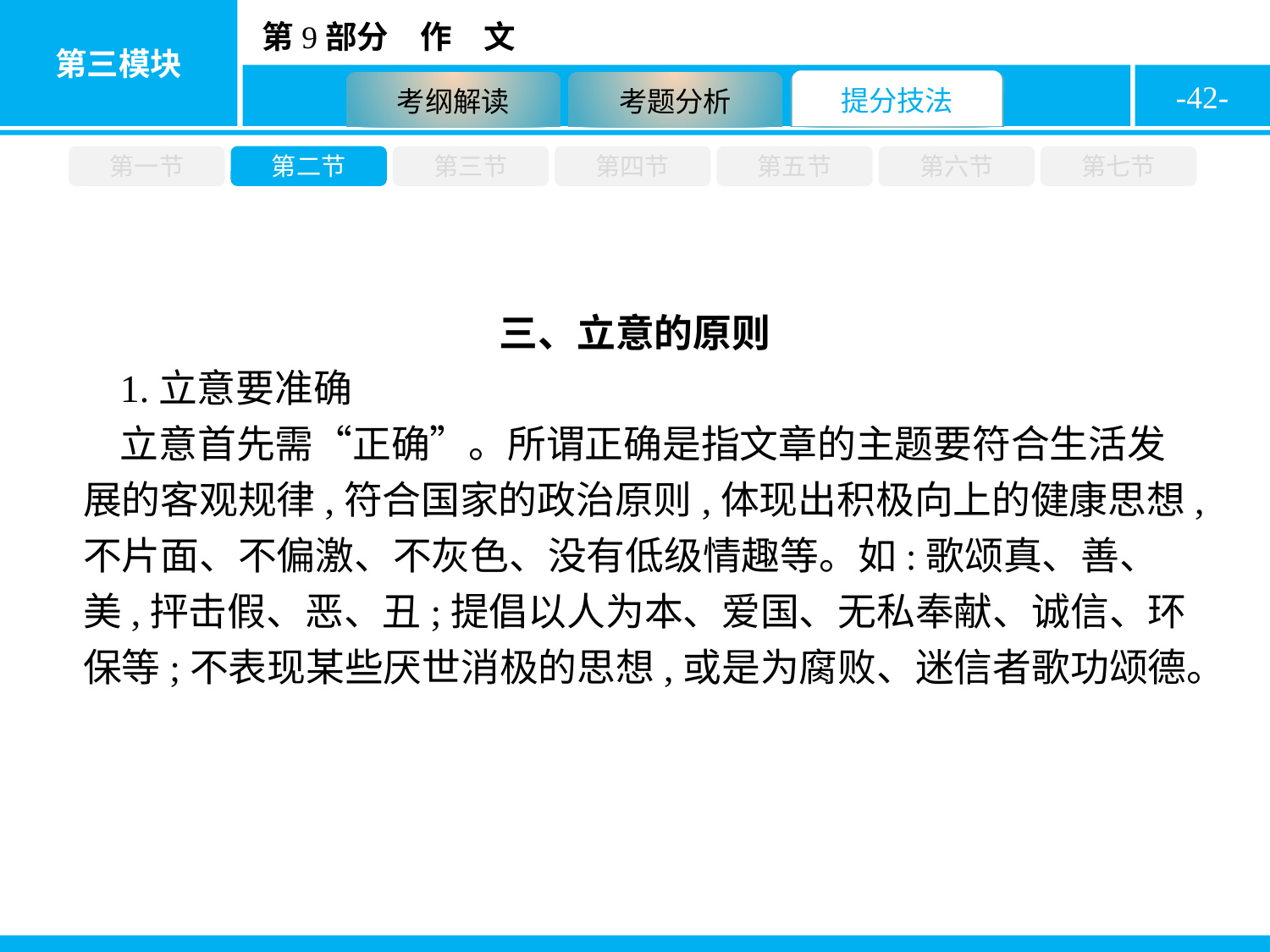

-42-
第一节
第二节
第三节
第四节
第五节
第六节
第七节
三、立意的原则
1.立意要准确
立意首先需“正确”。所谓正确是指文章的主题要符合生活发展的客观规律,符合国家的政治原则,体现出积极向上的健康思想,不片面、不偏激、不灰色、没有低级情趣等。如:歌颂真、善、美,抨击假、恶、丑;提倡以人为本、爱国、无私奉献、诚信、环保等;不表现某些厌世消极的思想,或是为腐败、迷信者歌功颂德。